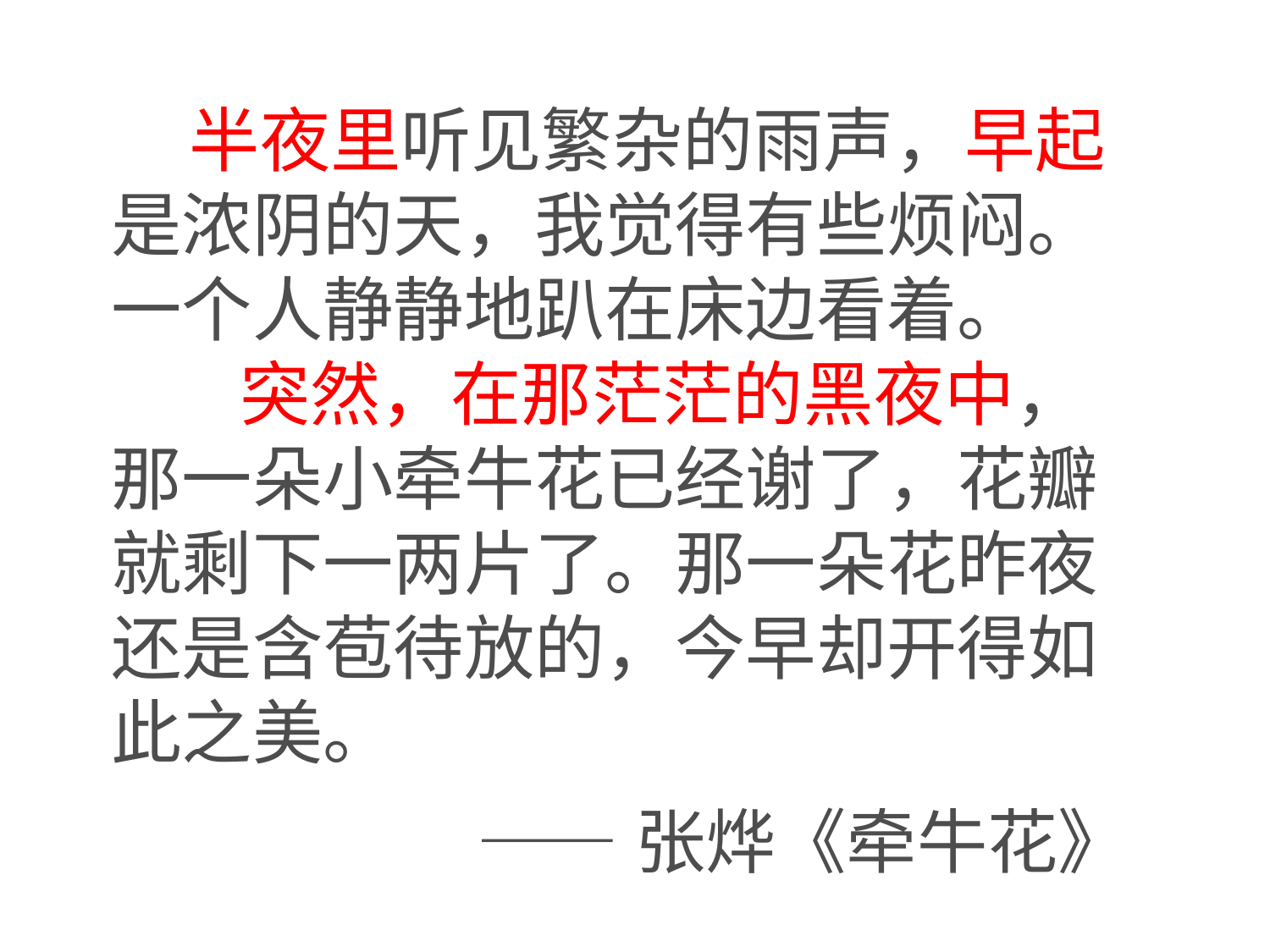

半夜里听见繁杂的雨声，早起是浓阴的天，我觉得有些烦闷。一个人静静地趴在床边看着。
       突然，在那茫茫的黑夜中，那一朵小牵牛花已经谢了，花瓣就剩下一两片了。那一朵花昨夜还是含苞待放的，今早却开得如此之美。
——张烨《牵牛花》